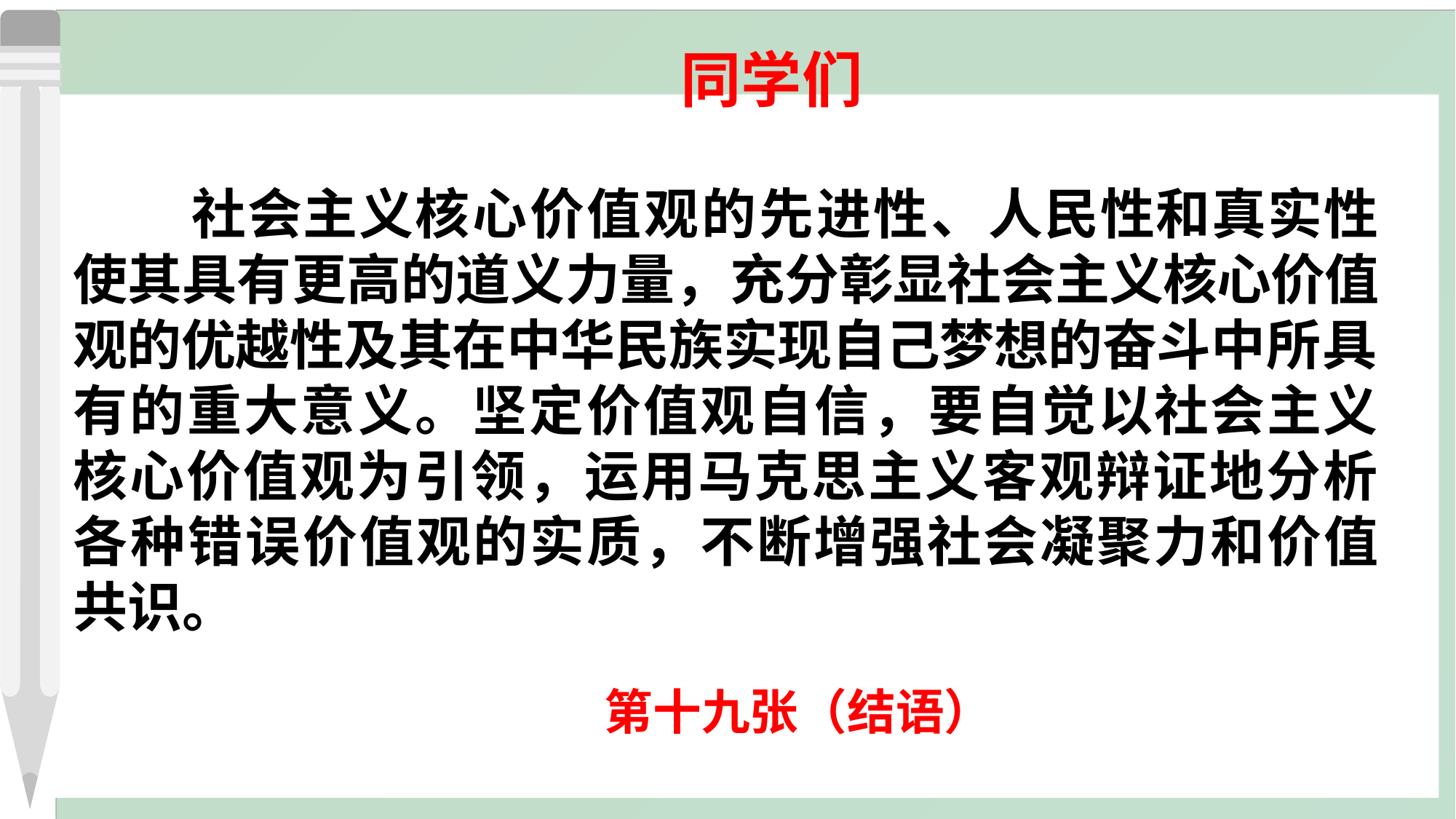

同学们

   社会主义核心价值观的先进性、人民性和真实性使其具有更高的道义力量，充分彰显社会主义核心价值观的优越性及其在中华民族实现自己梦想的奋斗中所具有的重大意义。坚定价值观自信，要自觉以社会主义核心价值观为引领，运用马克思主义客观辩证地分析各种错误价值观的实质，不断增强社会凝聚力和价值共识。

第十九张（结语）